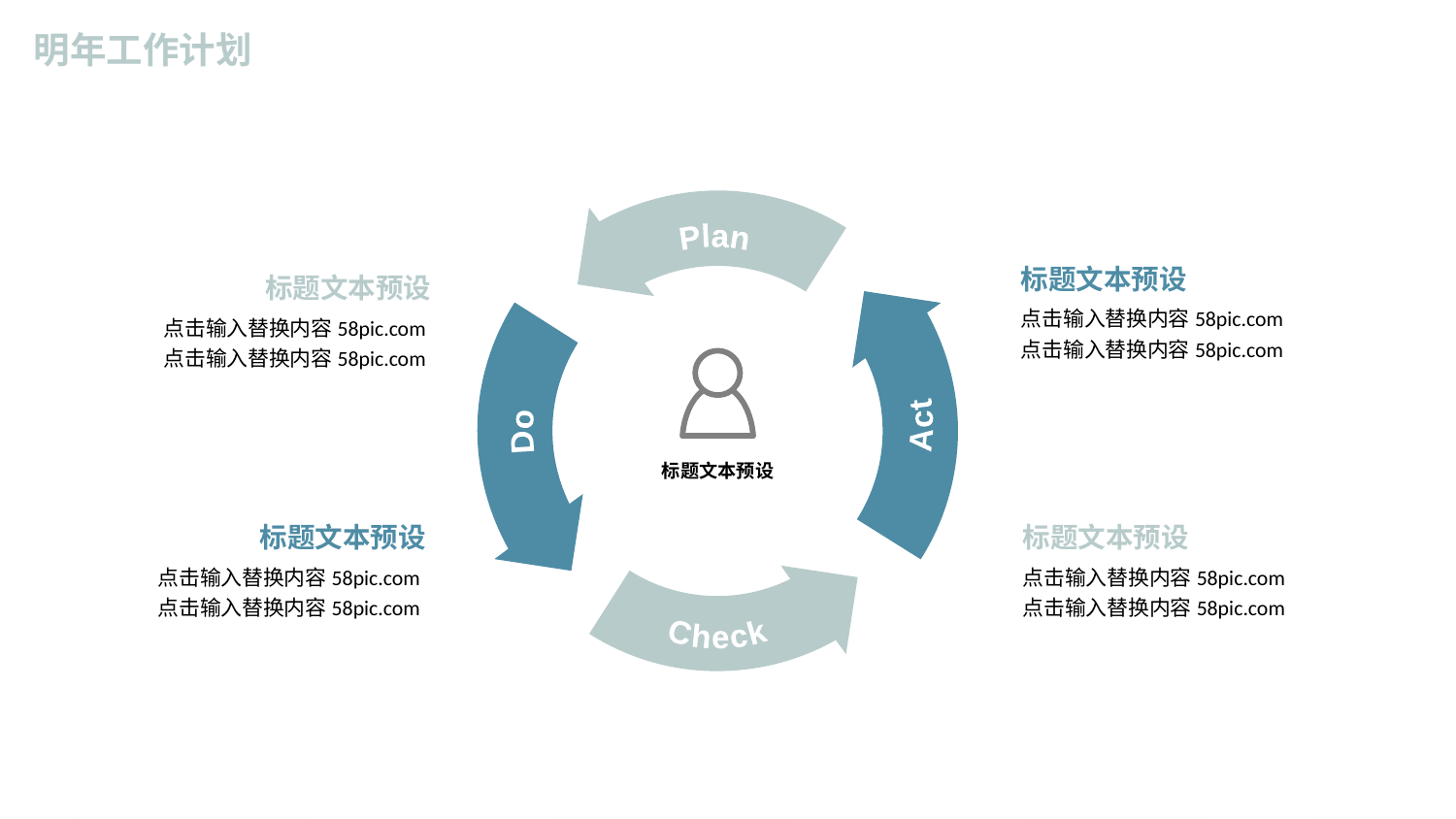

明年工作计划

Plan

Act
Do
标题文本预设

Check
标题文本预设
点击输入替换内容58pic.com
点击输入替换内容58pic.com
标题文本预设
点击输入替换内容58pic.com
点击输入替换内容58pic.com
标题文本预设
点击输入替换内容58pic.com
点击输入替换内容58pic.com
标题文本预设
点击输入替换内容58pic.com
点击输入替换内容58pic.com